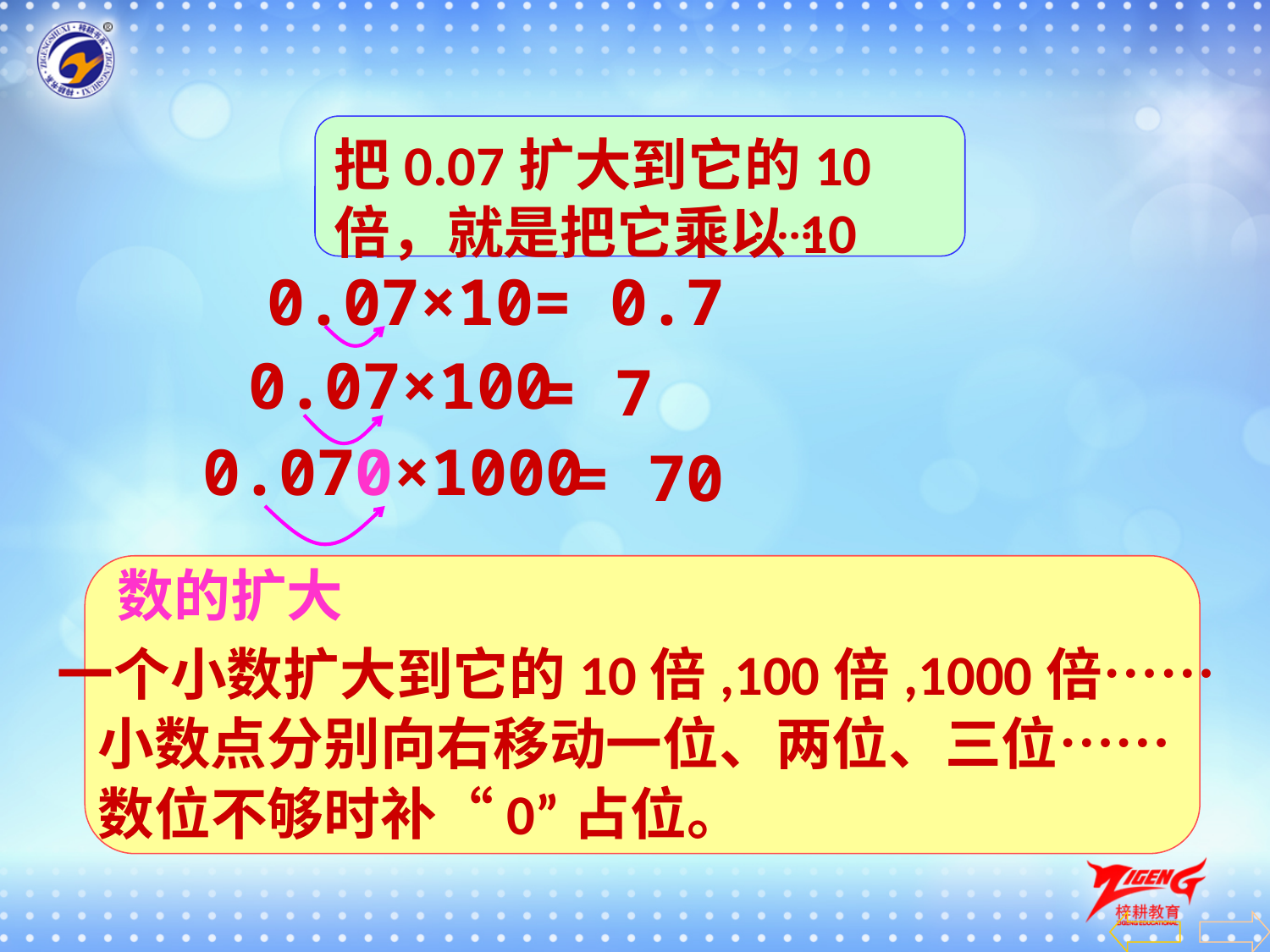

把0.07扩大到它的10倍，就是把它乘以10
‥‥‥
0.07×10= 0.7

0.07×100
= 7

0.070×1000
= 70

数的扩大

一个小数扩大到它的10倍,100倍,1000倍……
小数点分别向右移动一位、两位、三位……
数位不够时补“0”占位。